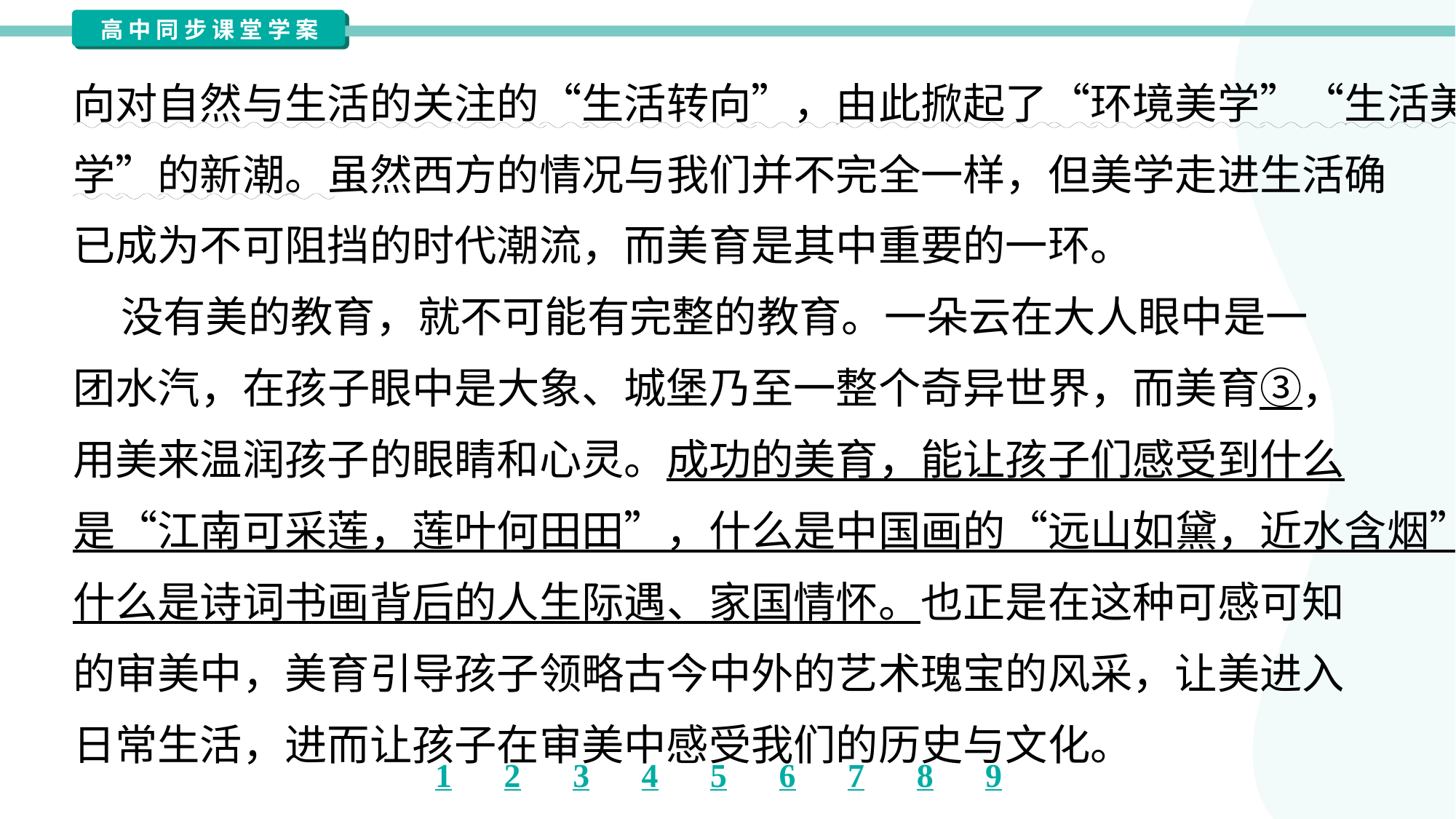

向对自然与生活的关注的“生活转向”，由此掀起了“环境美学”“生活美
学”的新潮。虽然西方的情况与我们并不完全一样，但美学走进生活确
已成为不可阻挡的时代潮流，而美育是其中重要的一环。
    没有美的教育，就不可能有完整的教育。一朵云在大人眼中是一
团水汽，在孩子眼中是大象、城堡乃至一整个奇异世界，而美育③，
用美来温润孩子的眼睛和心灵。成功的美育，能让孩子们感受到什么
是“江南可采莲，莲叶何田田”，什么是中国画的“远山如黛，近水含烟”，
什么是诗词书画背后的人生际遇、家国情怀。也正是在这种可感可知
的审美中，美育引导孩子领略古今中外的艺术瑰宝的风采，让美进入
日常生活，进而让孩子在审美中感受我们的历史与文化。